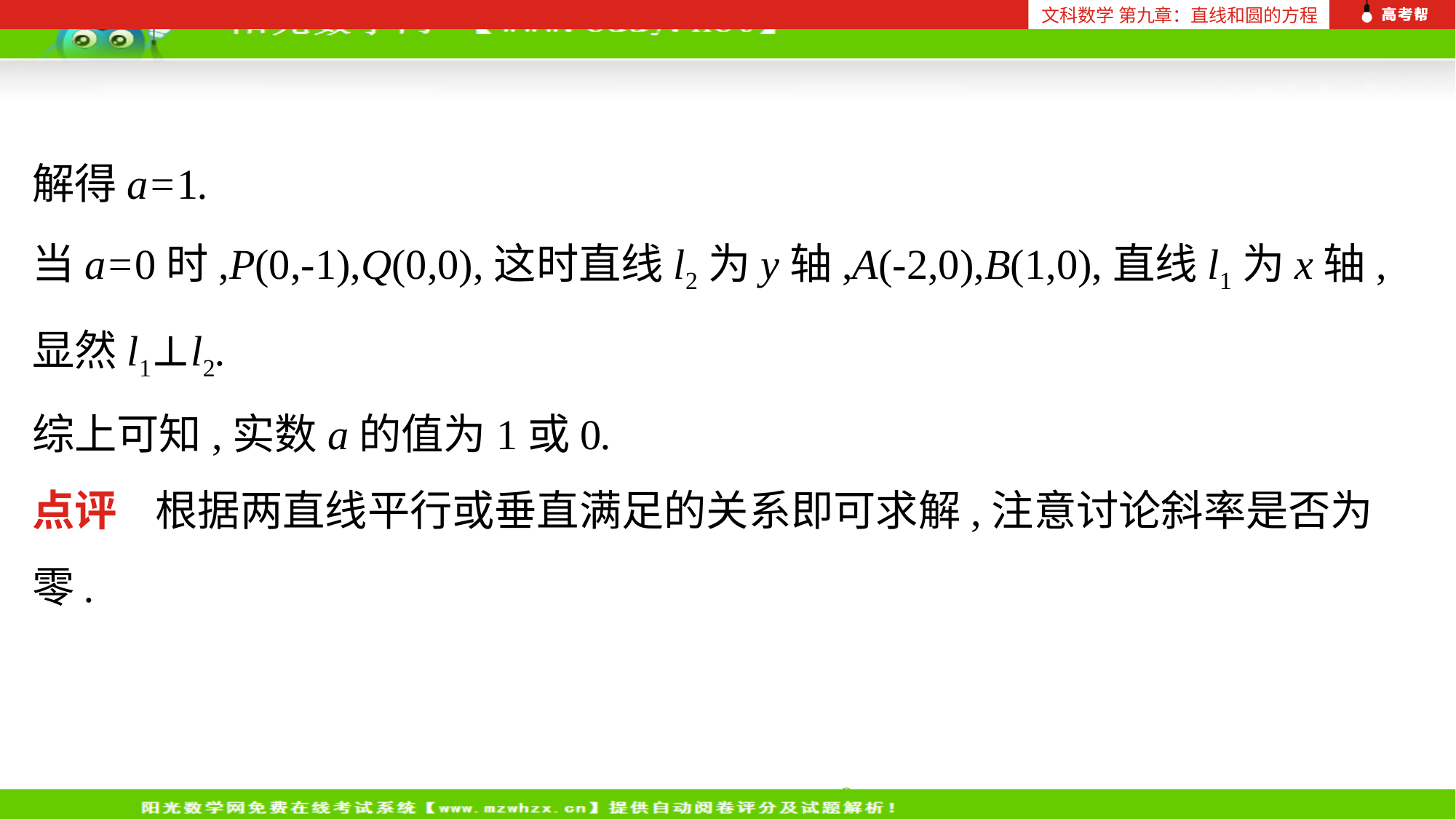

文科数学 第九章：直线和圆的方程

解得a=1.
当a=0时,P(0,-1),Q(0,0),这时直线l2为y轴,A(-2,0),B(1,0),直线l1为x轴,显然l1⊥l2.
综上可知,实数a的值为1或0.
点评    根据两直线平行或垂直满足的关系即可求解,注意讨论斜率是否为零.